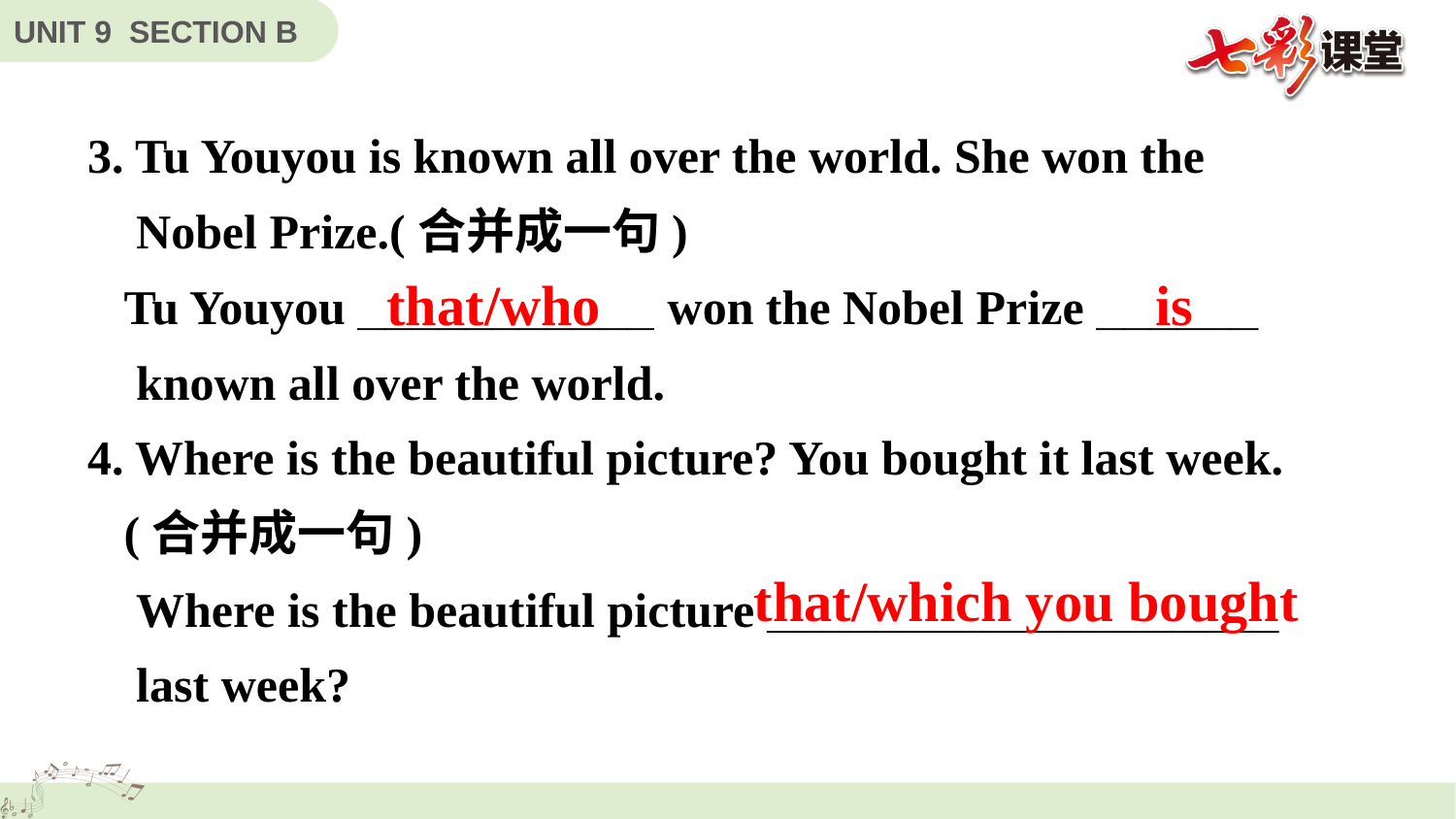

3. Tu Youyou is known all over the world. She won the
    Nobel Prize.(合并成一句)
   Tu Youyou ___________ won the Nobel Prize ______
    known all over the world.
4. Where is the beautiful picture? You bought it last week.
   (合并成一句)
    Where is the beautiful picture ___________________
    last week?
that/who
is
that/which you bought